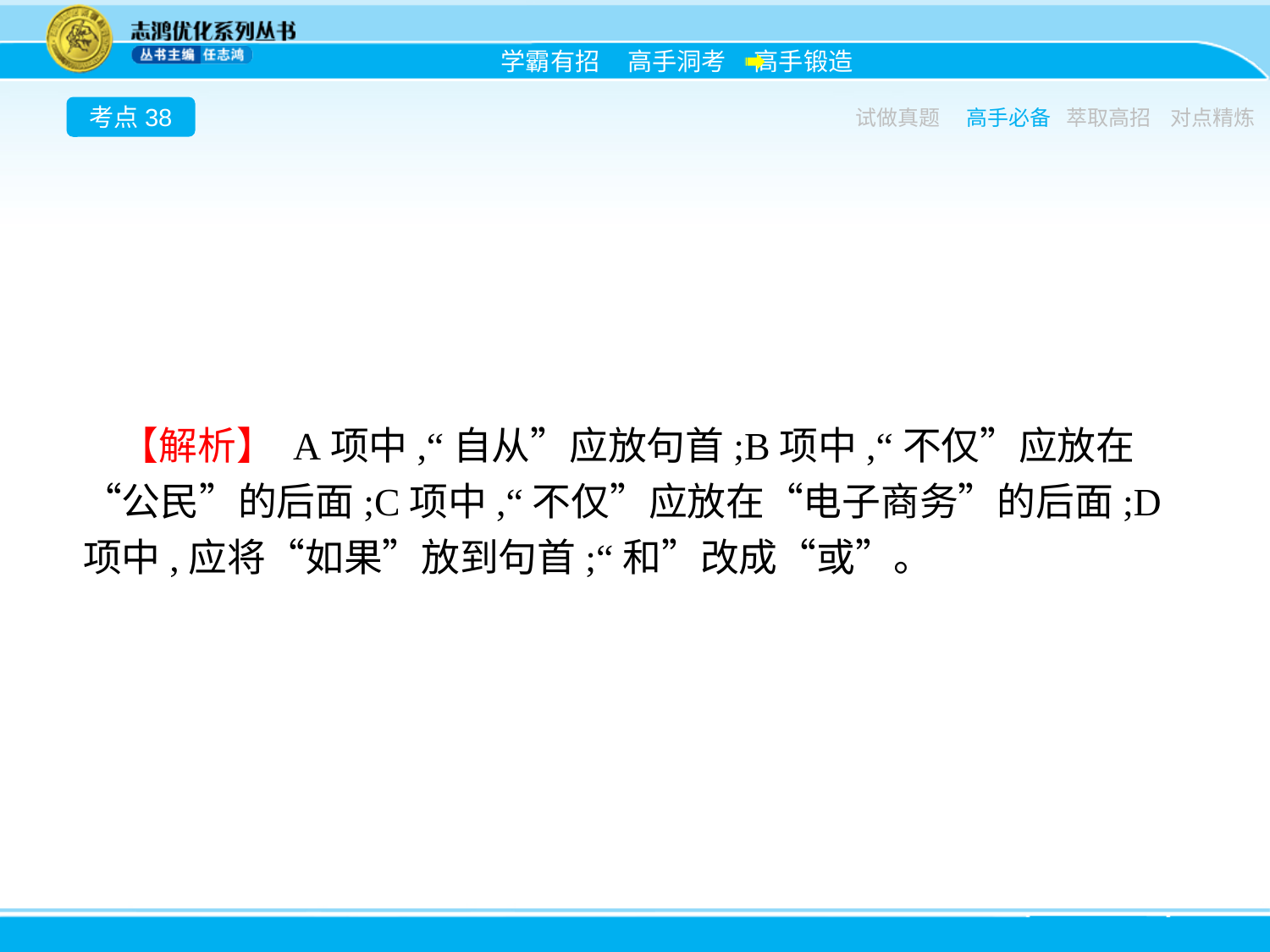

考点38
试做真题
高手必备
萃取高招
对点精炼
【解析】 A项中,“自从”应放句首;B项中,“不仅”应放在“公民”的后面;C项中,“不仅”应放在“电子商务”的后面;D项中,应将“如果”放到句首;“和”改成“或”。